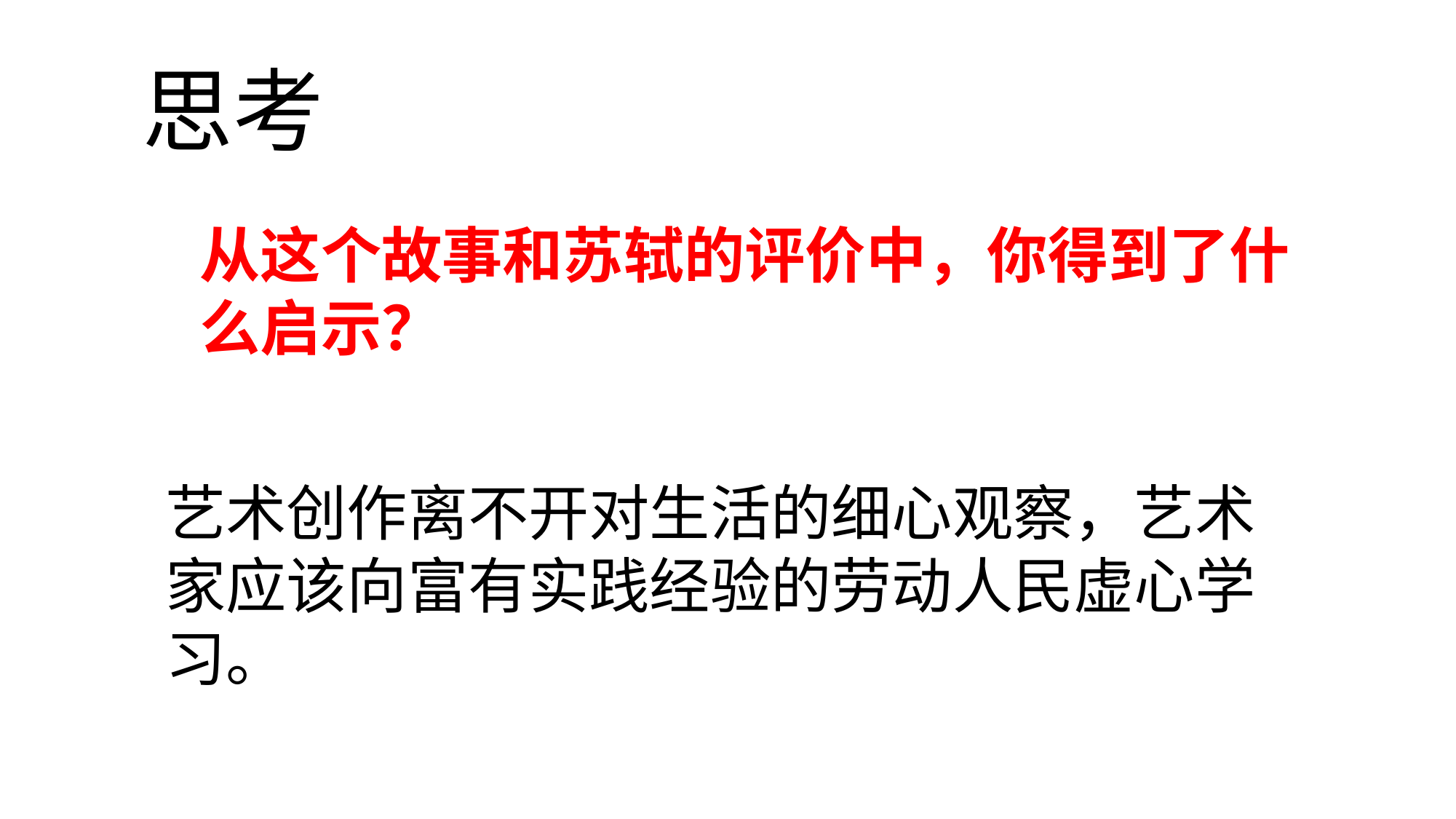

思考
从这个故事和苏轼的评价中，你得到了什么启示？
艺术创作离不开对生活的细心观察，艺术家应该向富有实践经验的劳动人民虚心学习。